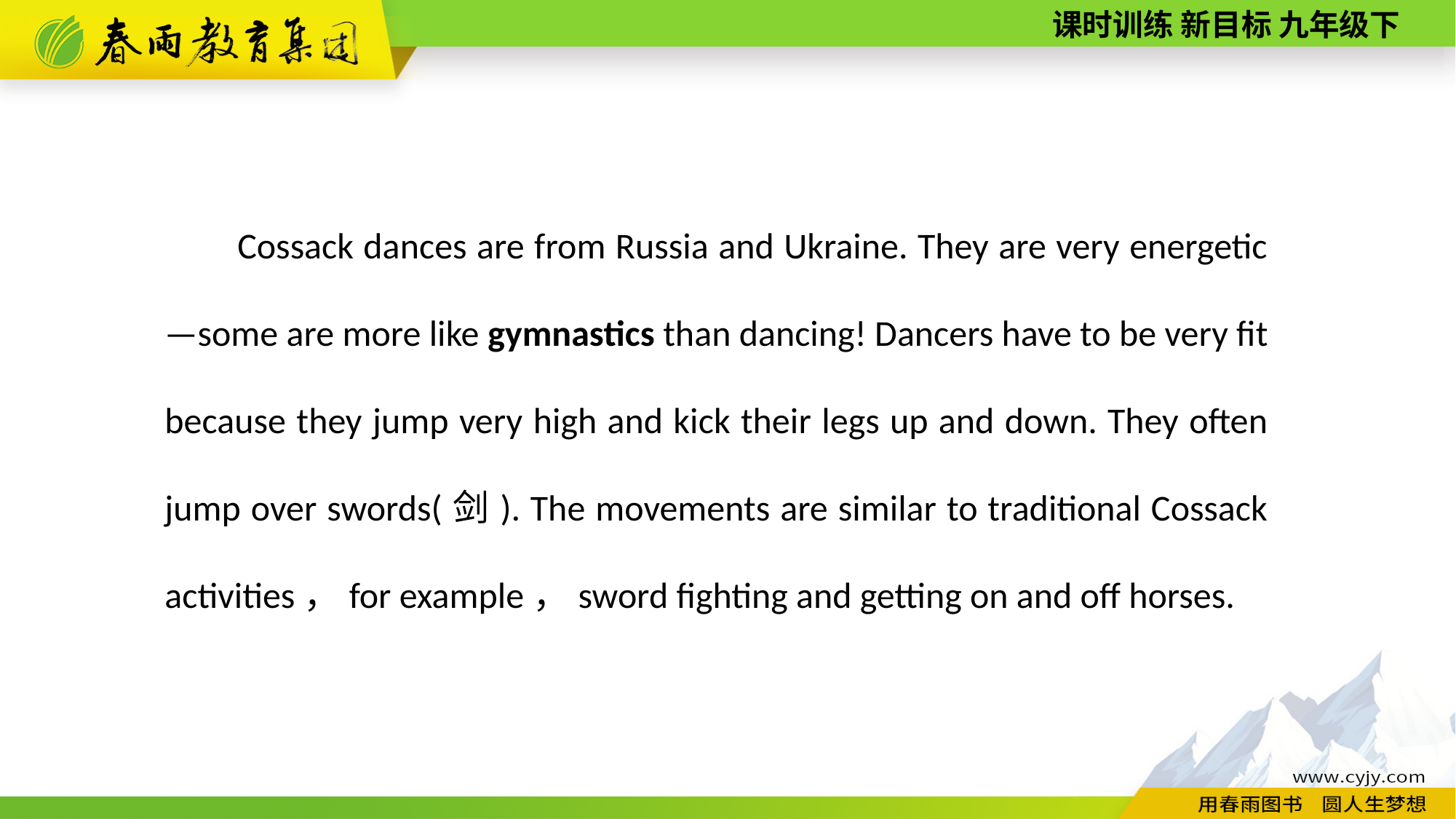

Cossack dances are from Russia and Ukraine. They are very energetic—some are more like gymnastics than dancing! Dancers have to be very fit because they jump very high and kick their legs up and down. They often jump over swords(剑). The movements are similar to traditional Cossack activities，for example，sword fighting and getting on and off horses.